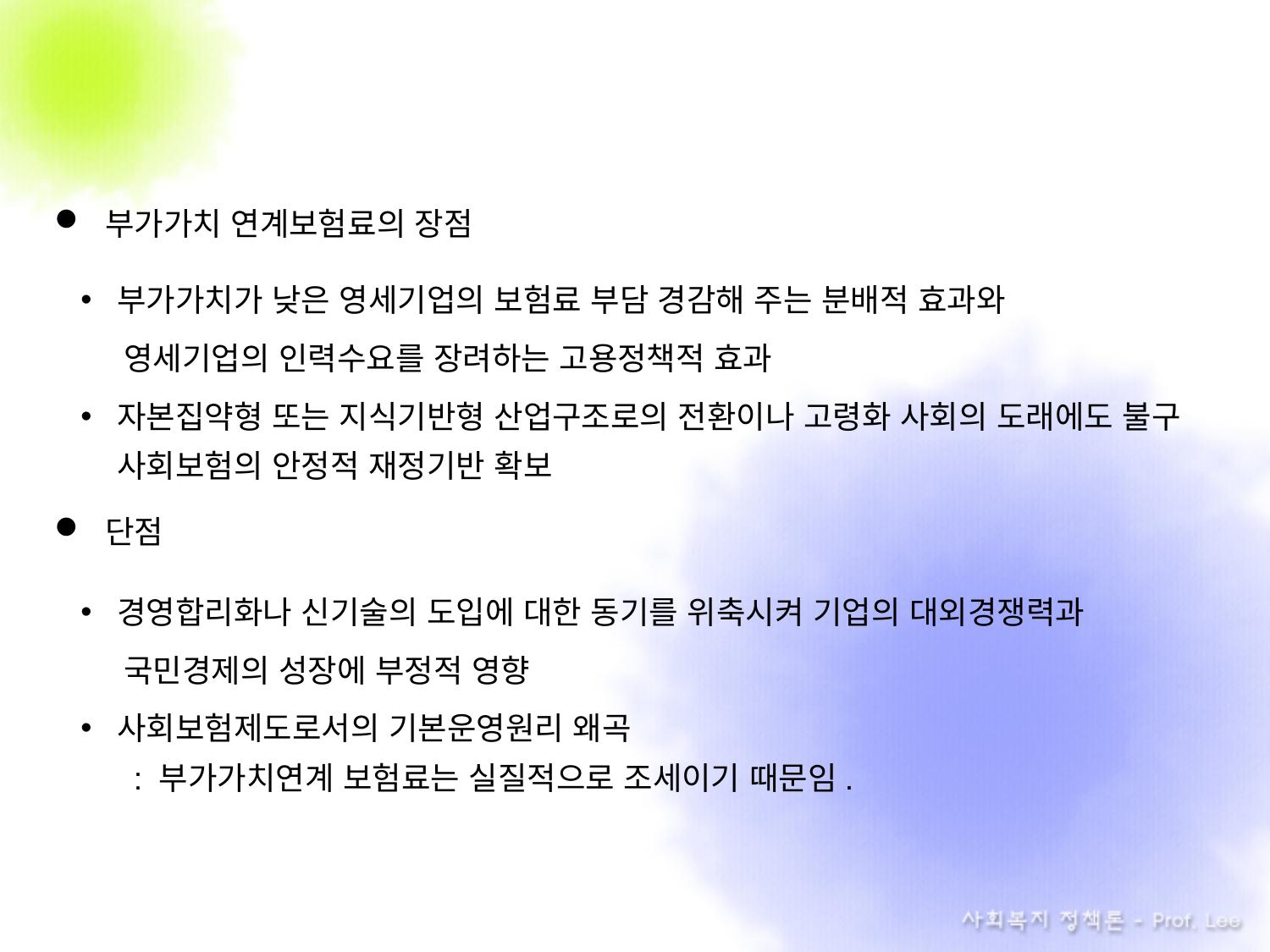

부가가치 연계보험료의 장점

부가가치가 낮은 영세기업의 보험료 부담 경감해 주는 분배적 효과와
  . 영세기업의 인력수요를 장려하는 고용정책적 효과
자본집약형 또는 지식기반형 산업구조로의 전환이나 고령화 사회의 도래에도 불구 사회보험의 안정적 재정기반 확보
단점

경영합리화나 신기술의 도입에 대한 동기를 위축시켜 기업의 대외경쟁력과
  . 국민경제의 성장에 부정적 영향
사회보험제도로서의 기본운영원리 왜곡
 : 부가가치연계 보험료는 실질적으로 조세이기 때문임.